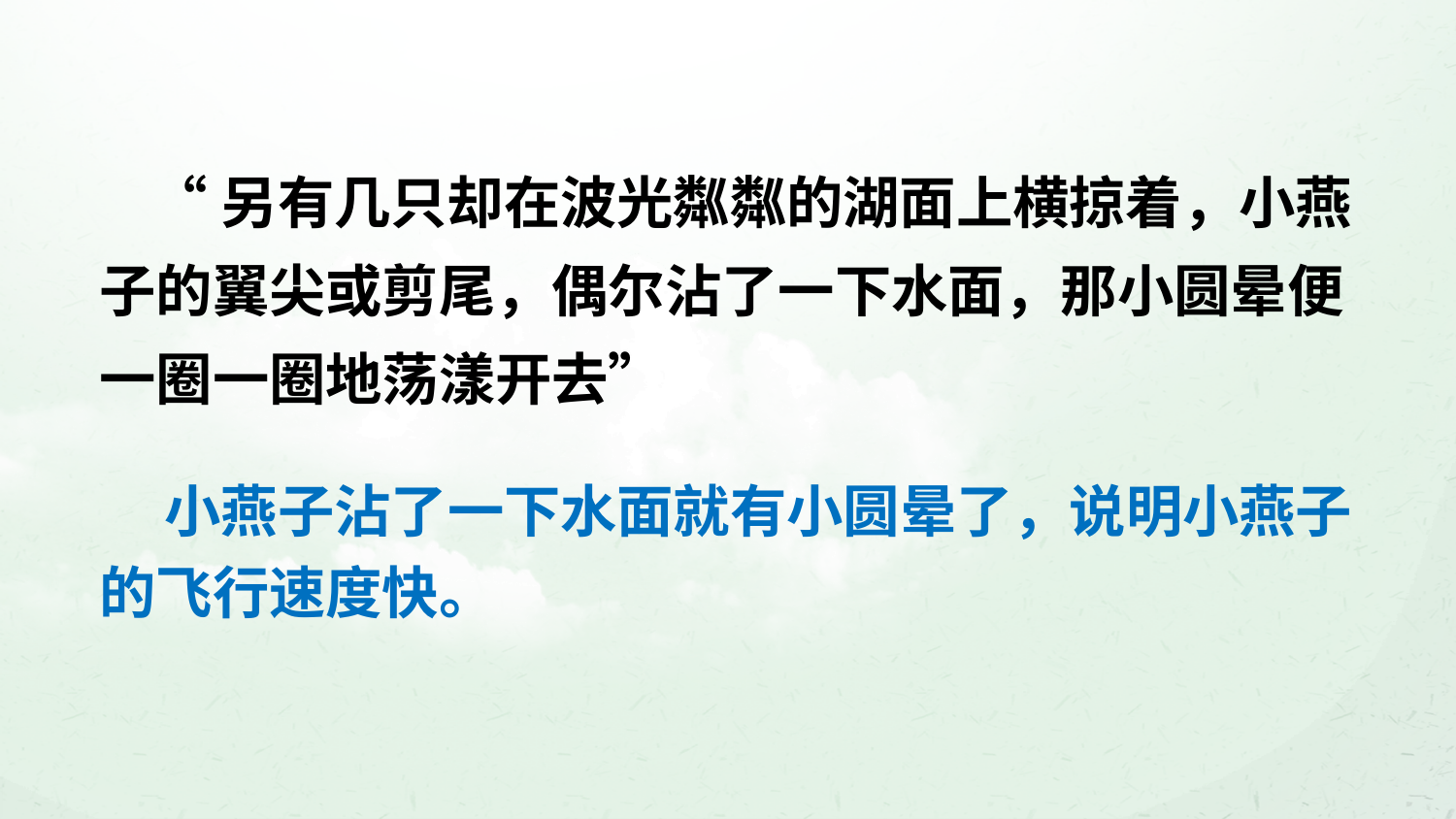

“另有几只却在波光粼粼的湖面上横掠着，小燕子的翼尖或剪尾，偶尔沾了一下水面，那小圆晕便一圈一圈地荡漾开去”
    小燕子沾了一下水面就有小圆晕了，说明小燕子的飞行速度快。